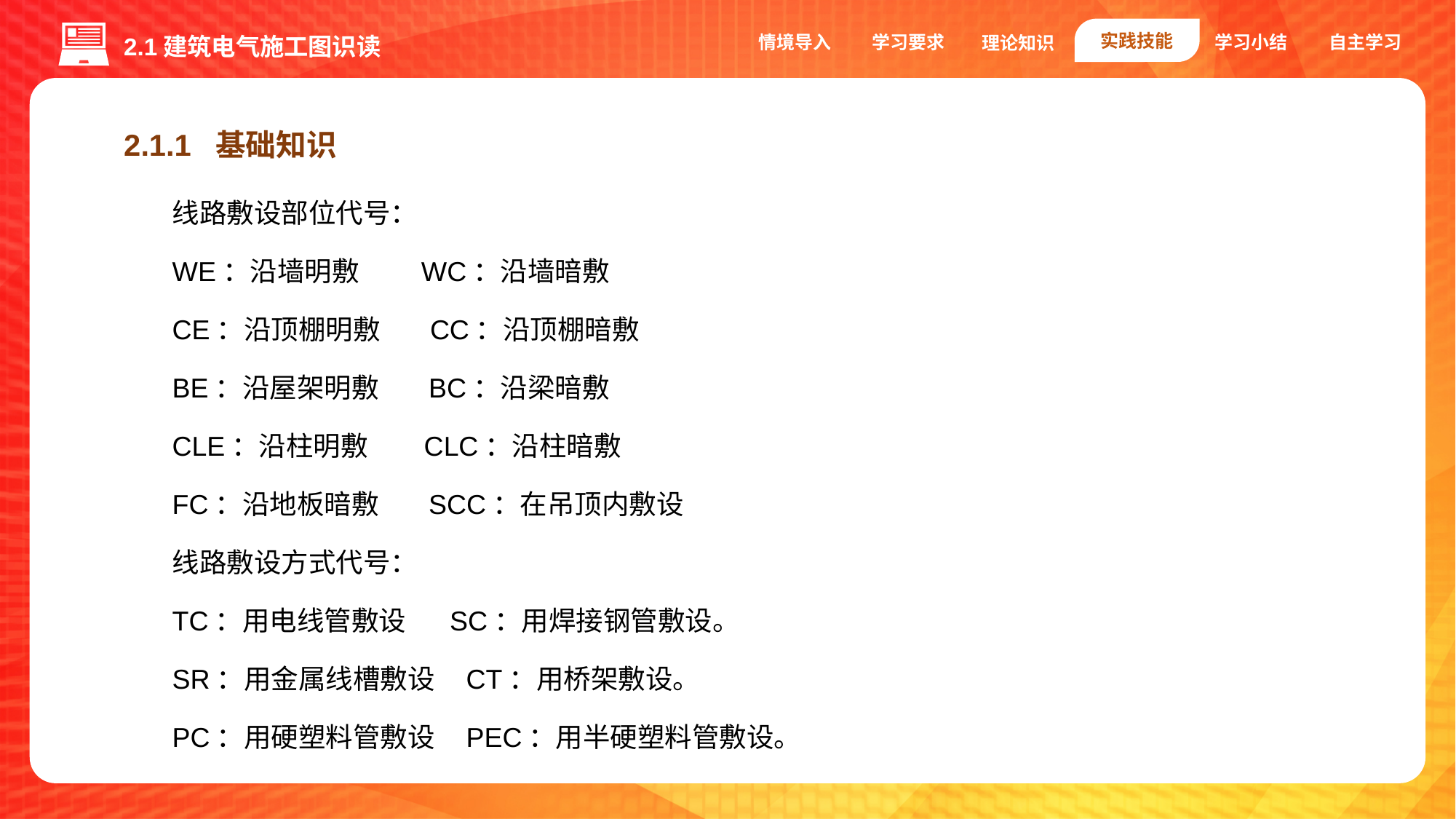

实践技能
情境导入
学习要求
学习小结
自主学习
理论知识

2.1建筑电气施工图识读
2.1.1  基础知识
线路敷设部位代号：
WE：沿墙明敷         WC：沿墙暗敷
CE：沿顶棚明敷       CC：沿顶棚暗敷
BE：沿屋架明敷       BC：沿梁暗敷
CLE：沿柱明敷        CLC：沿柱暗敷
FC：沿地板暗敷       SCC：在吊顶内敷设
线路敷设方式代号：
TC：用电线管敷设      SC：用焊接钢管敷设。
SR：用金属线槽敷设    CT：用桥架敷设。
PC：用硬塑料管敷设    PEC：用半硬塑料管敷设。